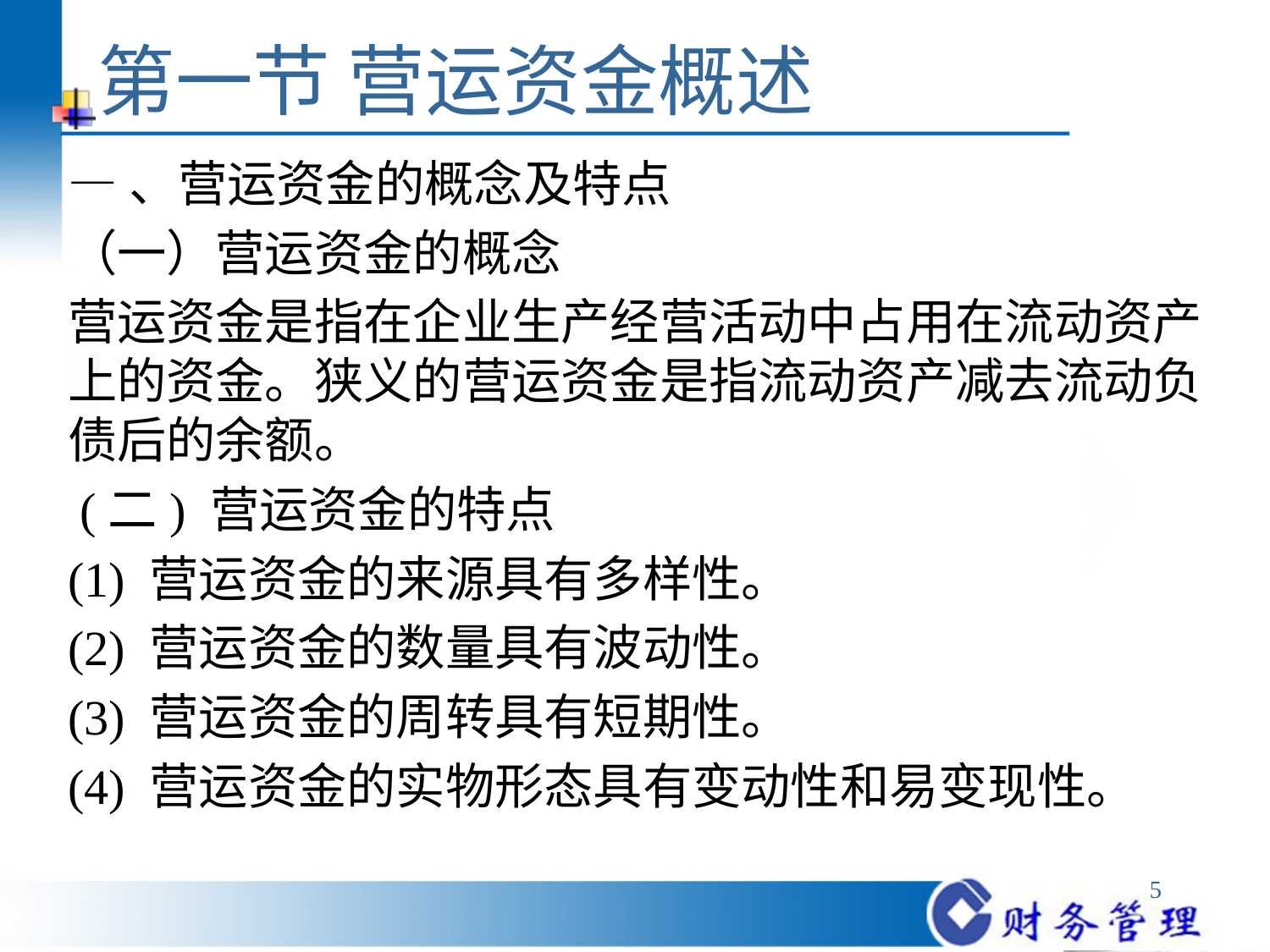

# 第一节 营运资金概述
—、营运资金的概念及特点
（一）营运资金的概念
营运资金是指在企业生产经营活动中占用在流动资产上的资金。狭义的营运资金是指流动资产减去流动负债后的余额。
 (二) 营运资金的特点
(1) 营运资金的来源具有多样性。
(2) 营运资金的数量具有波动性。
(3) 营运资金的周转具有短期性。
(4) 营运资金的实物形态具有变动性和易变现性。

5